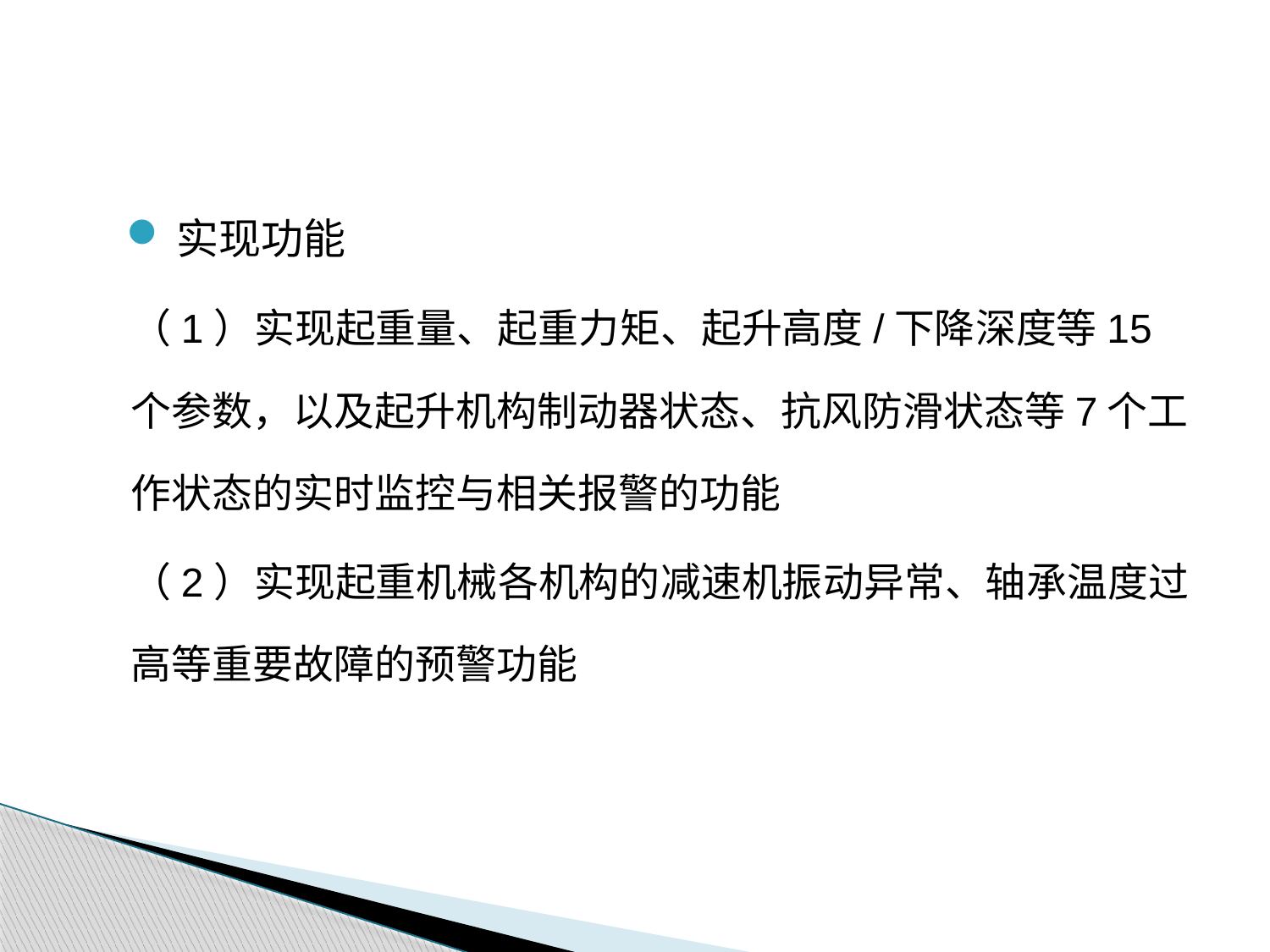

实现功能
（1）实现起重量、起重力矩、起升高度/下降深度等15个参数，以及起升机构制动器状态、抗风防滑状态等7个工作状态的实时监控与相关报警的功能
（2）实现起重机械各机构的减速机振动异常、轴承温度过高等重要故障的预警功能